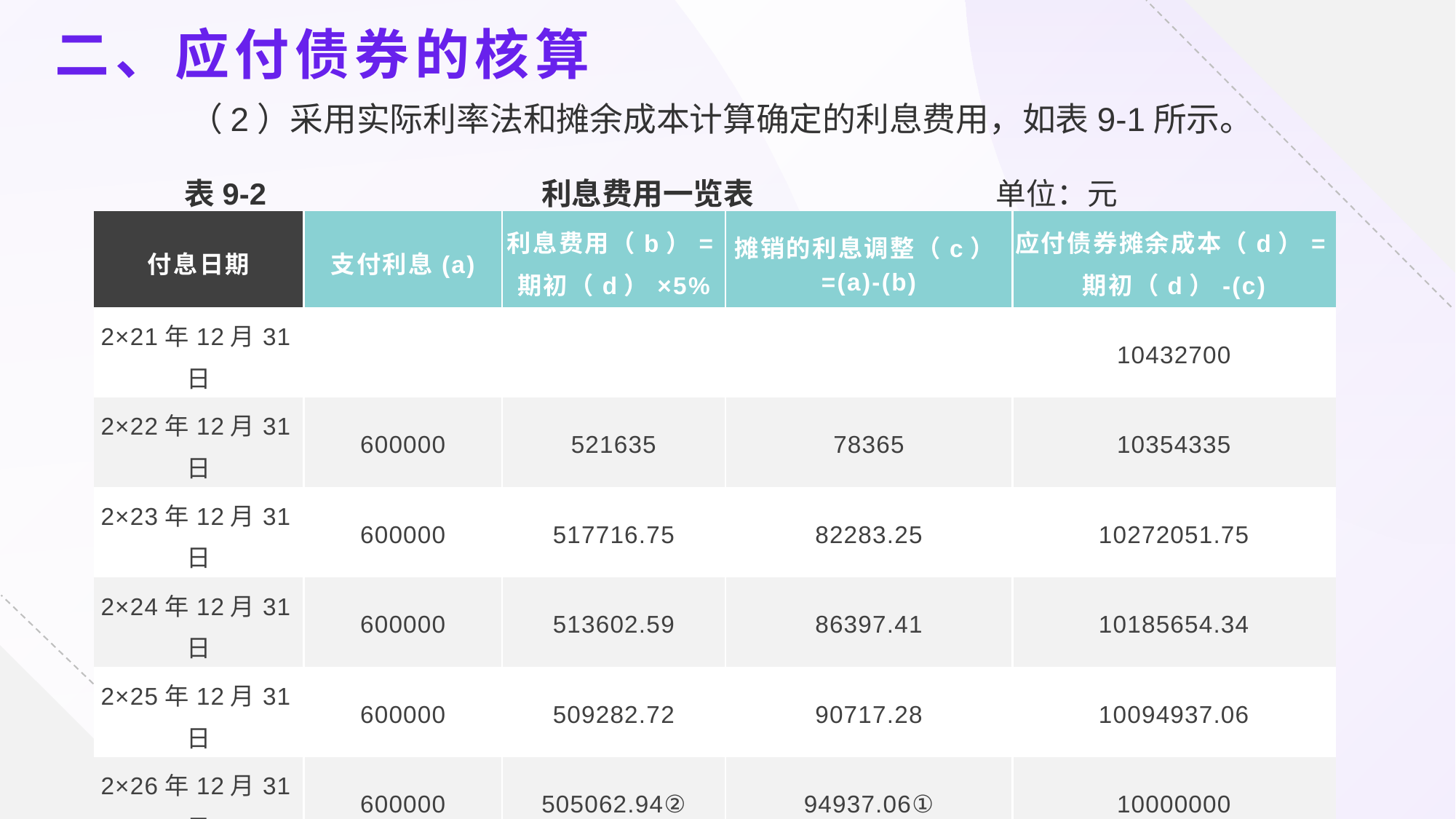

二、应付债券的核算
（2）采用实际利率法和摊余成本计算确定的利息费用，如表9-1所示。

表9-2                                利息费用一览表                                   单位：元
| 付息日期 | 支付利息(a) | 利息费用（b）=期初（d）×5% | 摊销的利息调整（c）=(a)-(b) | 应付债券摊余成本（d）=期初（d）-(c) |
| --- | --- | --- | --- | --- |
| 2×21年12月31日 |  |  |  | 10432700 |
| 2×22年12月31日 | 600000 | 521635 | 78365 | 10354335 |
| 2×23年12月31日 | 600000 | 517716.75 | 82283.25 | 10272051.75 |
| 2×24年12月31日 | 600000 | 513602.59 | 86397.41 | 10185654.34 |
| 2×25年12月31日 | 600000 | 509282.72 | 90717.28 | 10094937.06 |
| 2×26年12月31日 | 600000 | 505062.94② | 94937.06① | 10000000 |
| 合计 | 3000000 | 2062237.06 | 432700 |  |